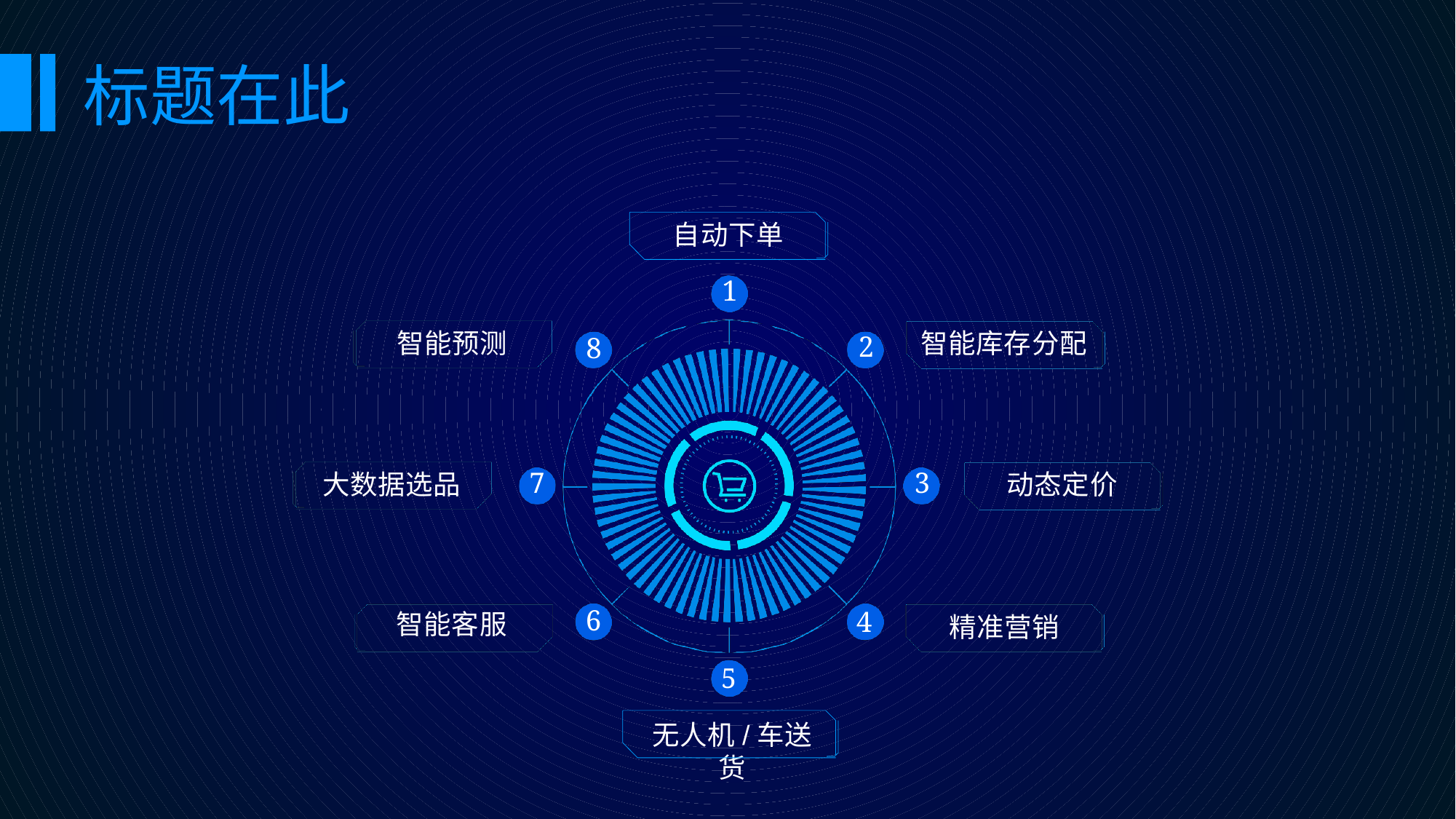

标题在此

自动下单

1

智能预测
智能库存分配
2
8
7
3
大数据选品
动态定价
6
4
智能客服
精准营销
5

无人机/车送货